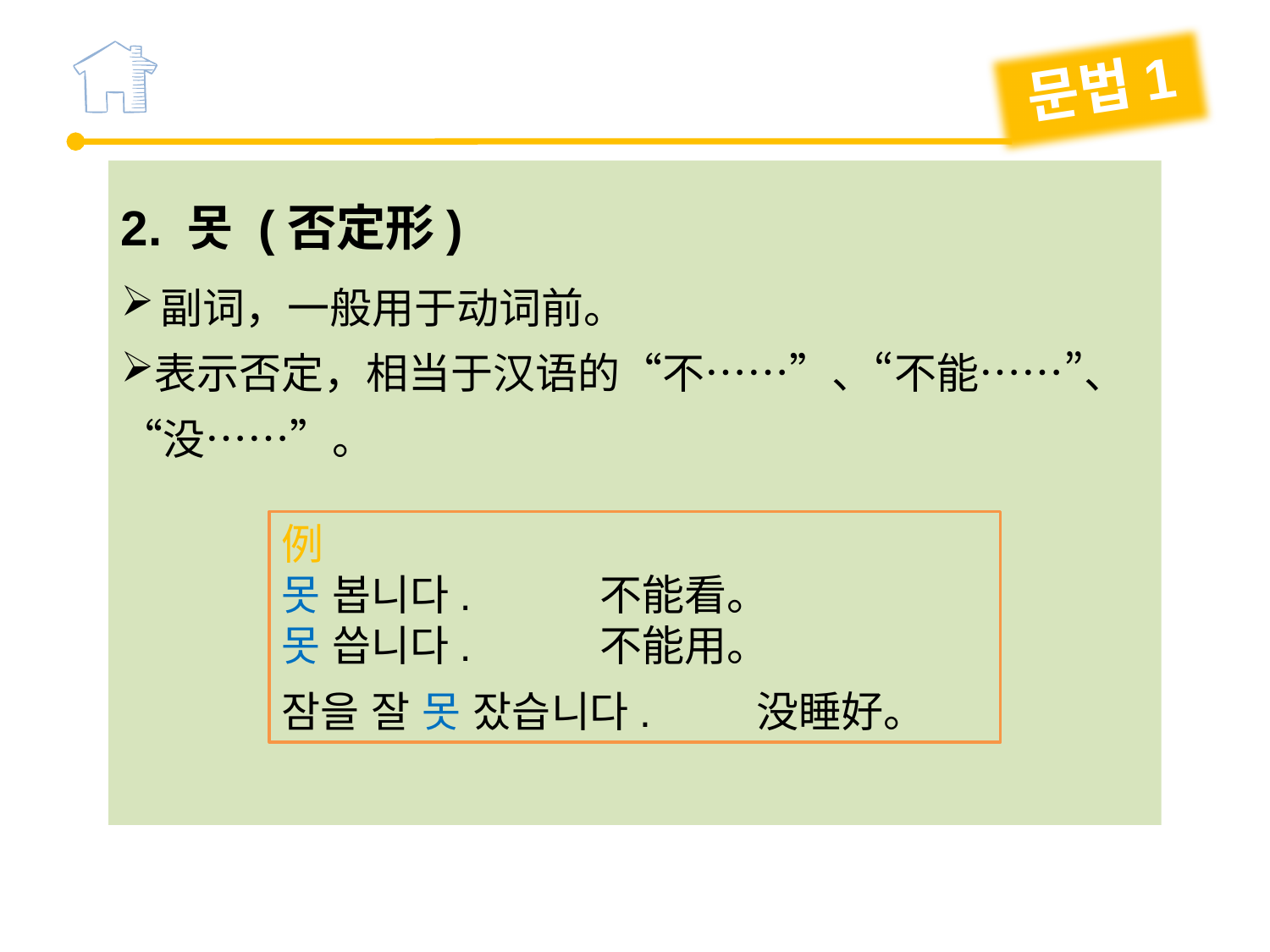

문법1

2. 못 (否定形)
副词，一般用于动词前。
表示否定，相当于汉语的“不……”、“不能……”、“没……”。

例
못 봅니다.          不能看。
못 씁니다.          不能用。
잠을 잘 못 잤습니다.        没睡好。